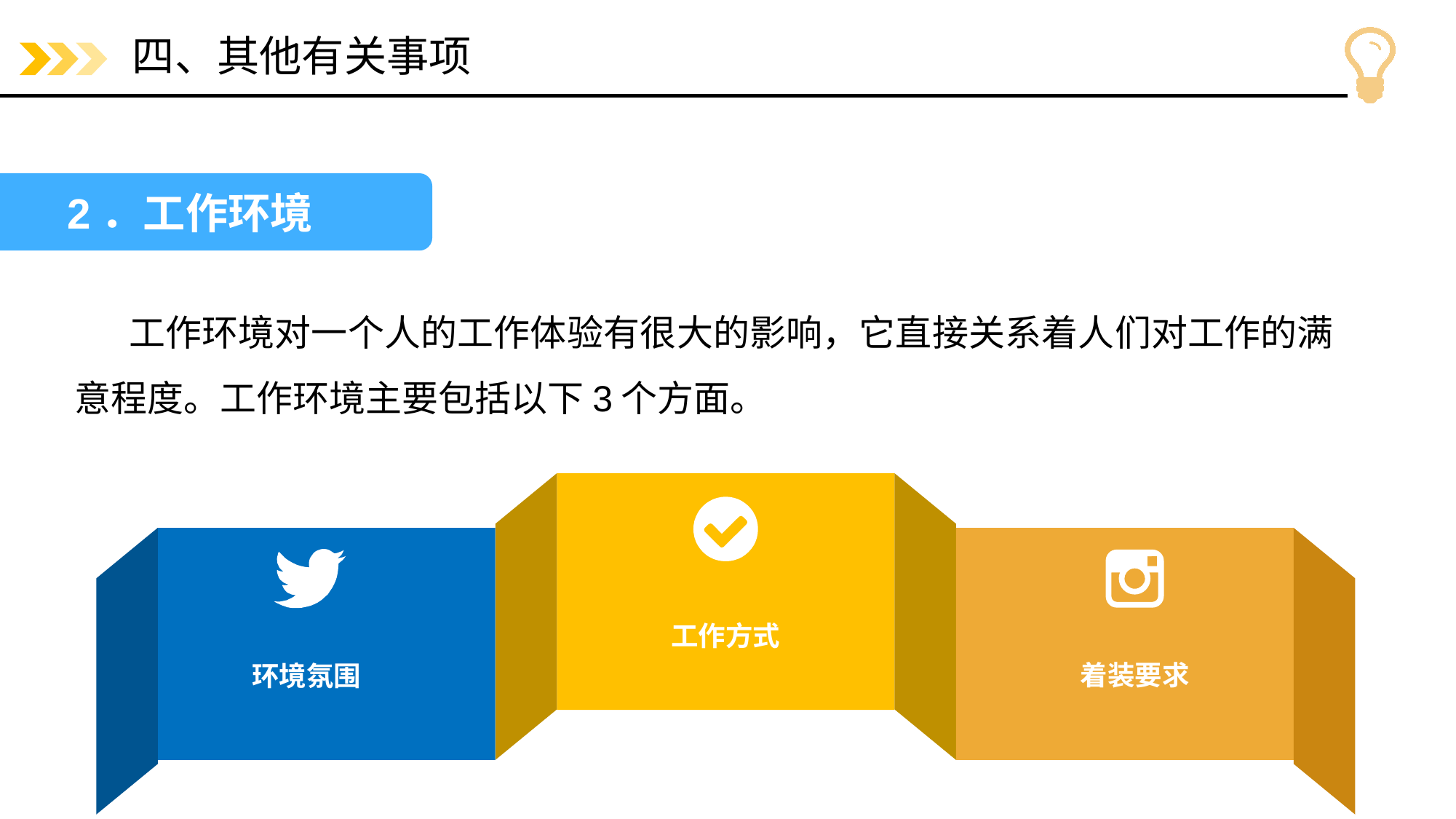

15
# 四、其他有关事项
2．工作环境
工作环境对一个人的工作体验有很大的影响，它直接关系着人们对工作的满意程度。工作环境主要包括以下3个方面。

工作方式

着装要求
环境氛围